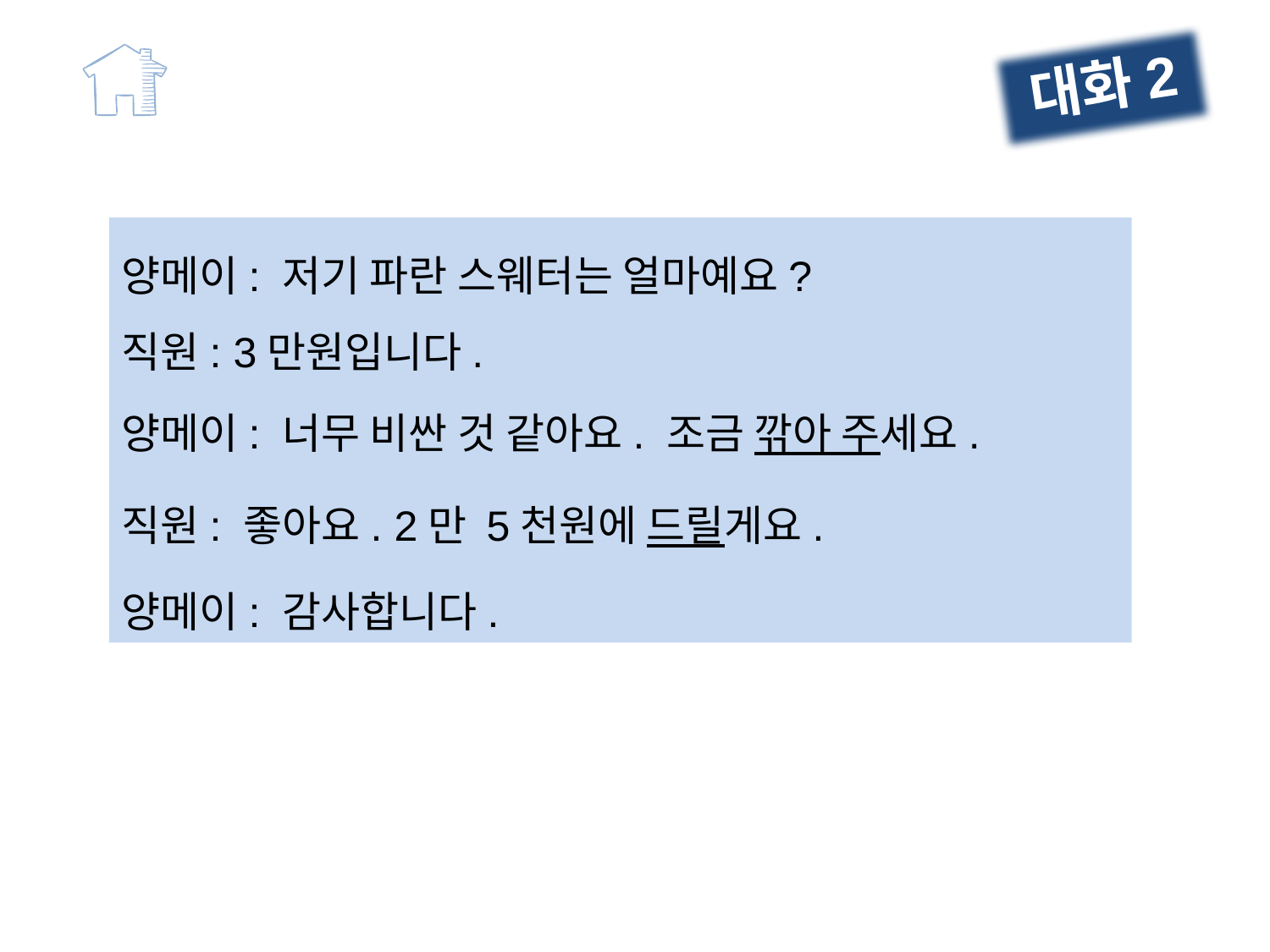

대화2

양메이: 저기 파란 스웨터는 얼마예요?
직원: 3만원입니다.
양메이: 너무 비싼 것 같아요. 조금 깎아 주세요.
직원: 좋아요. 2만 5천원에 드릴게요.
양메이: 감사합니다.